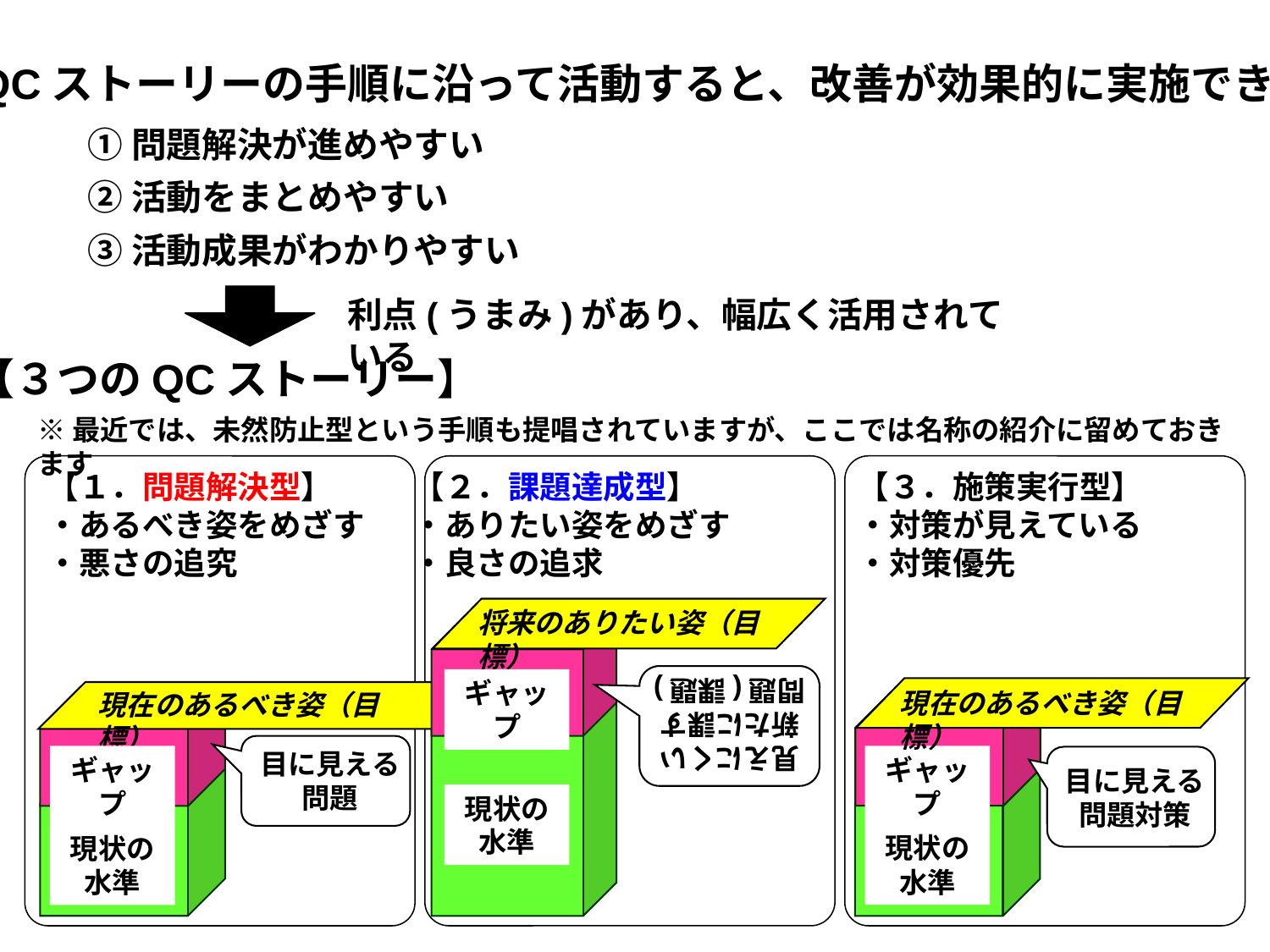

QCストーリーの手順に沿って活動すると、改善が効果的に実施できる
①問題解決が進めやすい
②活動をまとめやすい
③活動成果がわかりやすい

利点(うまみ)があり、幅広く活用されている
【３つのQCストーリー】
※最近では、未然防止型という手順も提唱されていますが、ここでは名称の紹介に留めておきます

【１．問題解決型】
・あるべき姿をめざす
・悪さの追究
【２．課題達成型】
・ありたい姿をめざす
・良さの追求
【３．施策実行型】
・対策が見えている
・対策優先

将来のありたい姿（目標）

見えにくい
新たに課す
問題(課題)
ギャップ

現状の水準

現在のあるべき姿（目標）

ギャップ

目に見える
問題対策

現状の水準
現在のあるべき姿（目標）

目に見える
問題
ギャップ

現状の水準